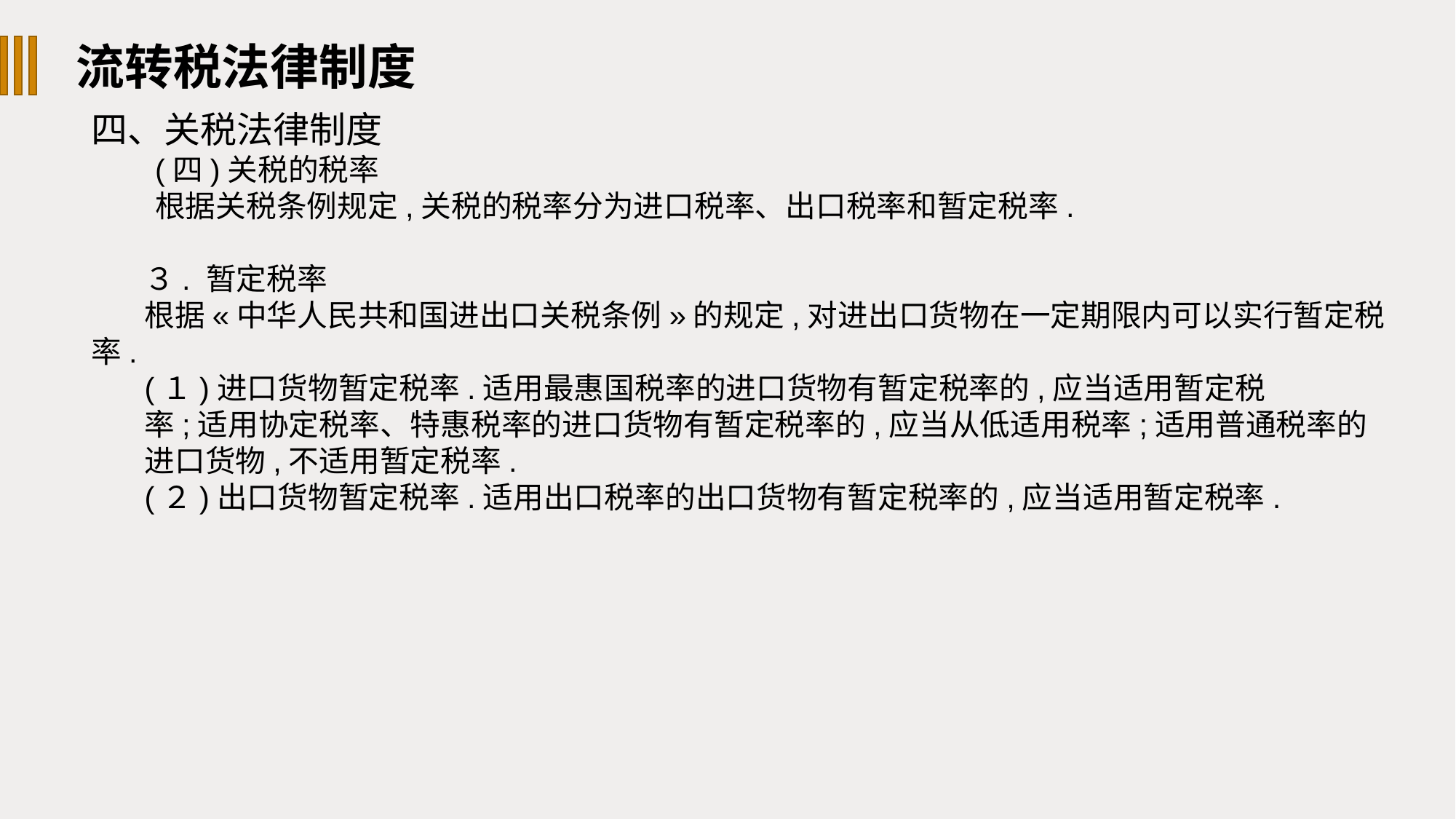

流转税法律制度

四、关税法律制度
(四)关税的税率
根据关税条例规定,关税的税率分为进口税率、出口税率和暂定税率.

３. 暂定税率
根据«中华人民共和国进出口关税条例»的规定,对进出口货物在一定期限内可以实行暂定税率.
(１)进口货物暂定税率.适用最惠国税率的进口货物有暂定税率的,应当适用暂定税
率;适用协定税率、特惠税率的进口货物有暂定税率的,应当从低适用税率;适用普通税率的
进口货物,不适用暂定税率.
(２)出口货物暂定税率.适用出口税率的出口货物有暂定税率的,应当适用暂定税率.